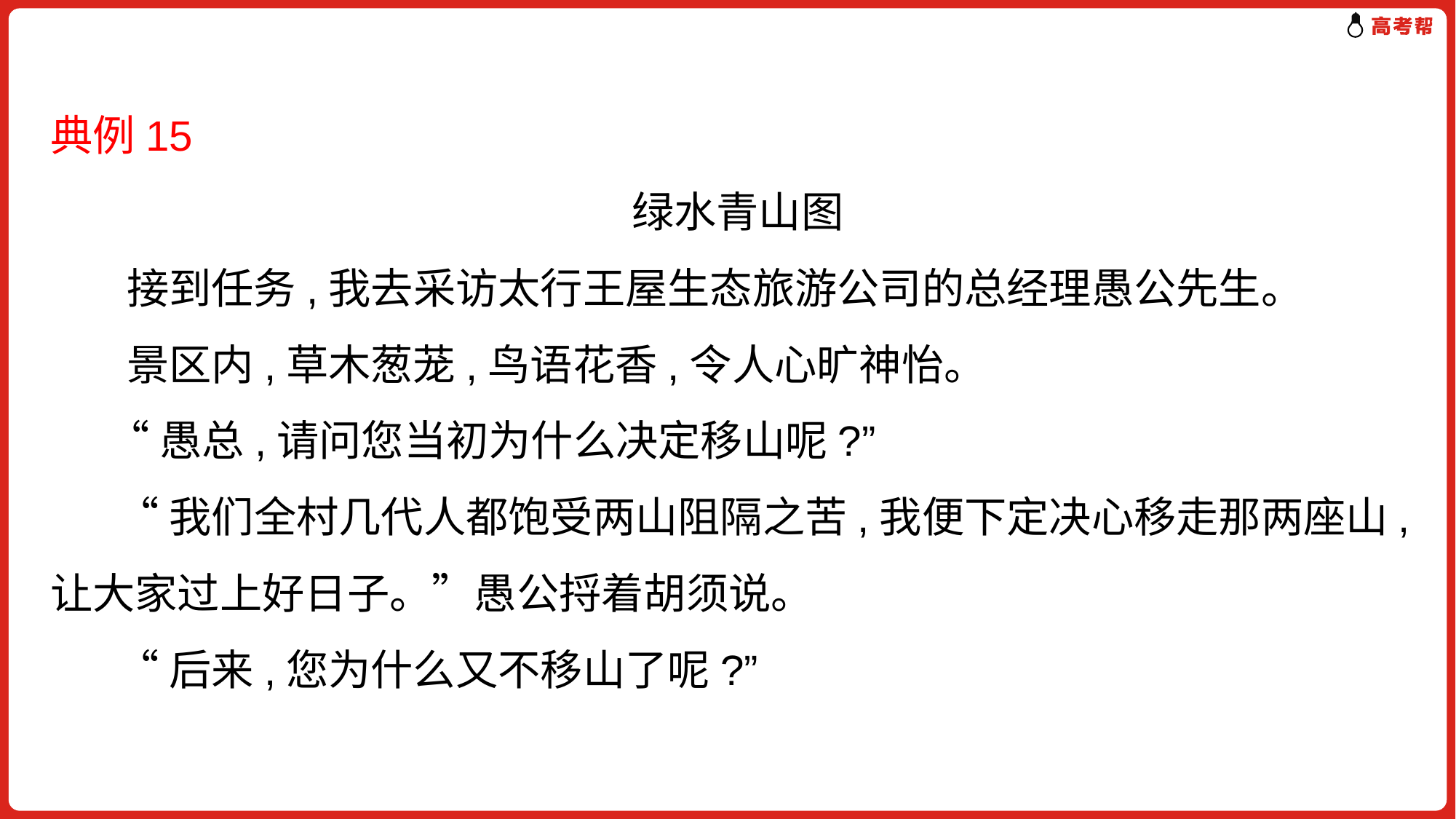

典例15
绿水青山图
       接到任务,我去采访太行王屋生态旅游公司的总经理愚公先生。
       景区内,草木葱茏,鸟语花香,令人心旷神怡。
      “愚总,请问您当初为什么决定移山呢?”
       “我们全村几代人都饱受两山阻隔之苦,我便下定决心移走那两座山,让大家过上好日子。”愚公捋着胡须说。
       “后来,您为什么又不移山了呢?”